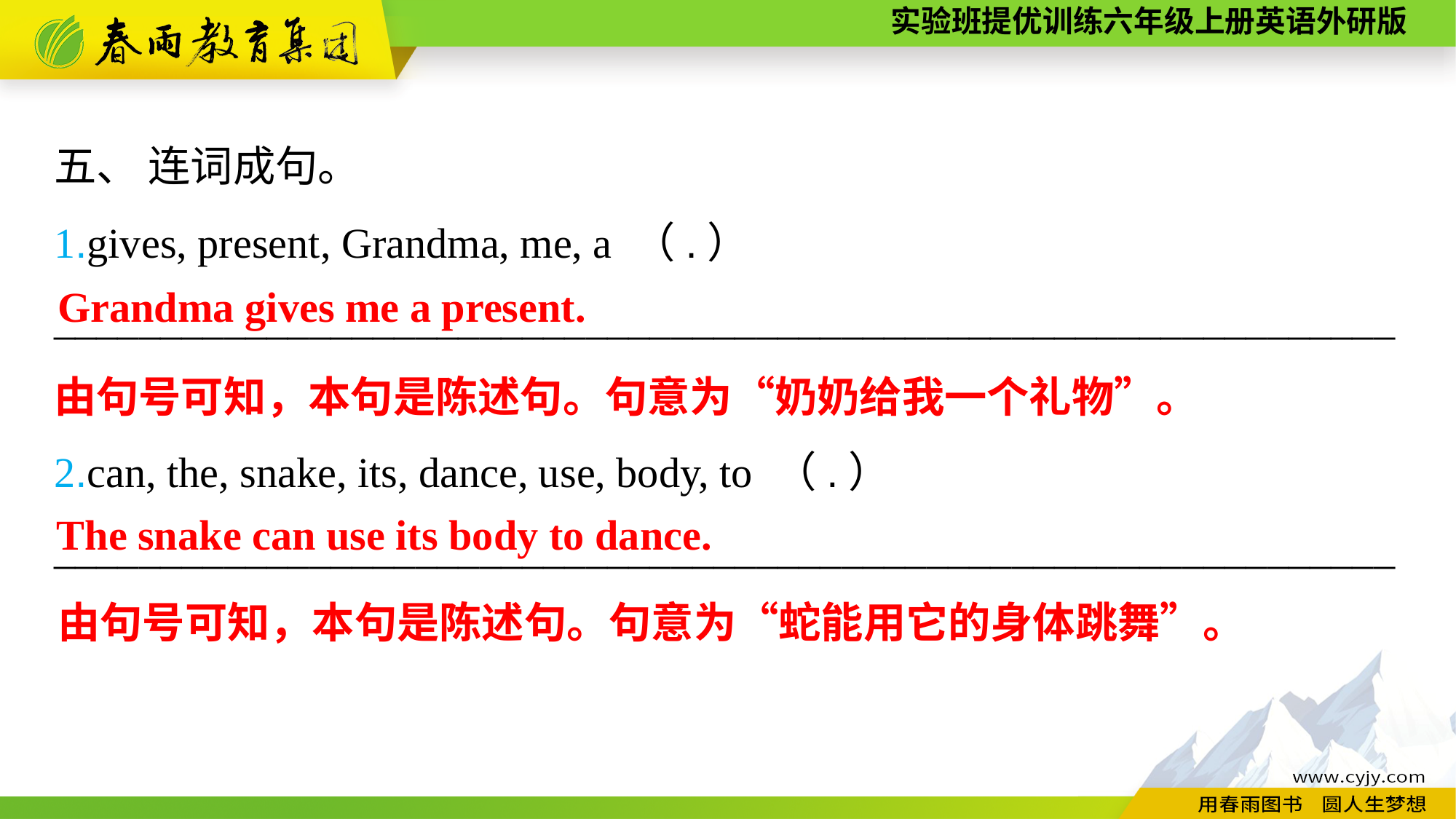

五、 连词成句。
1.gives, present, Grandma, me, a （.）
_______________________________________________________________

2.can, the, snake, its, dance, use, body, to （.）
_______________________________________________________________
Grandma gives me a present.
由句号可知，本句是陈述句。句意为“奶奶给我一个礼物”。
The snake can use its body to dance.
由句号可知，本句是陈述句。句意为“蛇能用它的身体跳舞”。